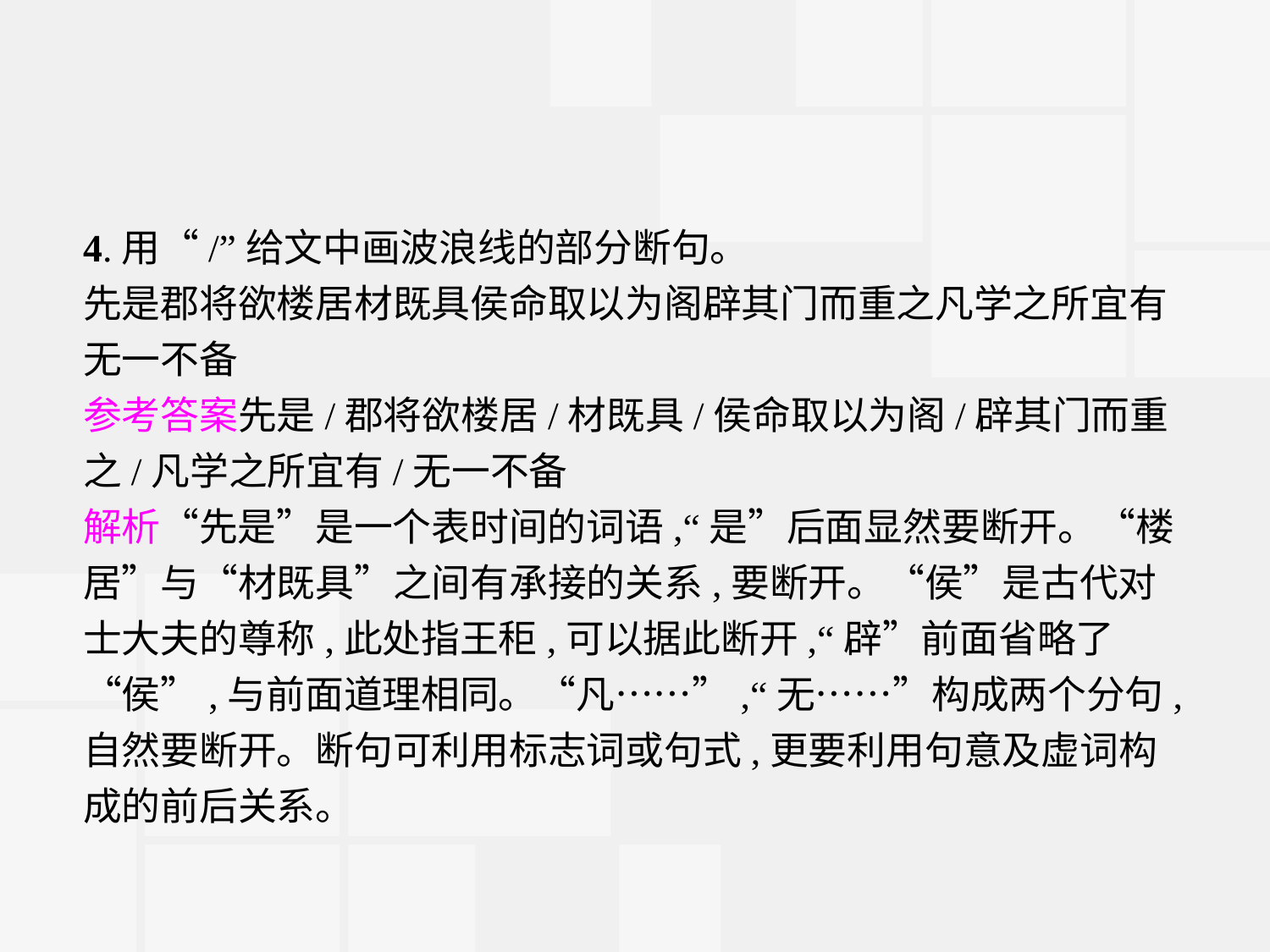

4.用“/”给文中画波浪线的部分断句。
先是郡将欲楼居材既具侯命取以为阁辟其门而重之凡学之所宜有无一不备
参考答案先是/郡将欲楼居/材既具/侯命取以为阁/辟其门而重之/凡学之所宜有/无一不备
解析“先是”是一个表时间的词语,“是”后面显然要断开。“楼居”与“材既具”之间有承接的关系,要断开。“侯”是古代对士大夫的尊称,此处指王秬,可以据此断开,“辟”前面省略了“侯”,与前面道理相同。“凡……”,“无……”构成两个分句,自然要断开。断句可利用标志词或句式,更要利用句意及虚词构成的前后关系。